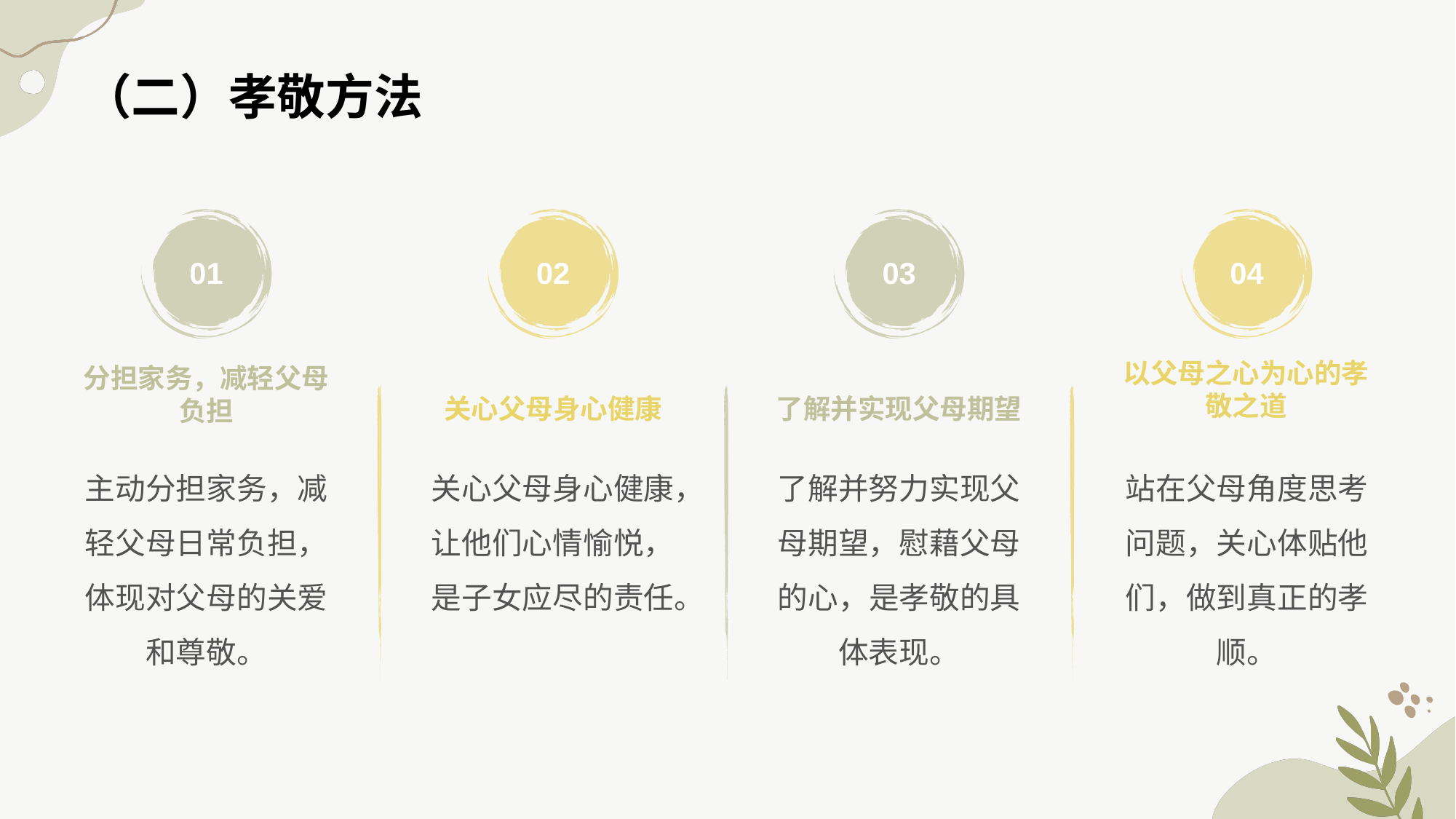

（二）孝敬方法
01
02
03
04
以父母之心为心的孝敬之道
关心父母身心健康
了解并实现父母期望
分担家务，减轻父母负担

主动分担家务，减轻父母日常负担，体现对父母的关爱和尊敬。
关心父母身心健康，让他们心情愉悦，是子女应尽的责任。
了解并努力实现父母期望，慰藉父母的心，是孝敬的具体表现。
站在父母角度思考问题，关心体贴他们，做到真正的孝顺。